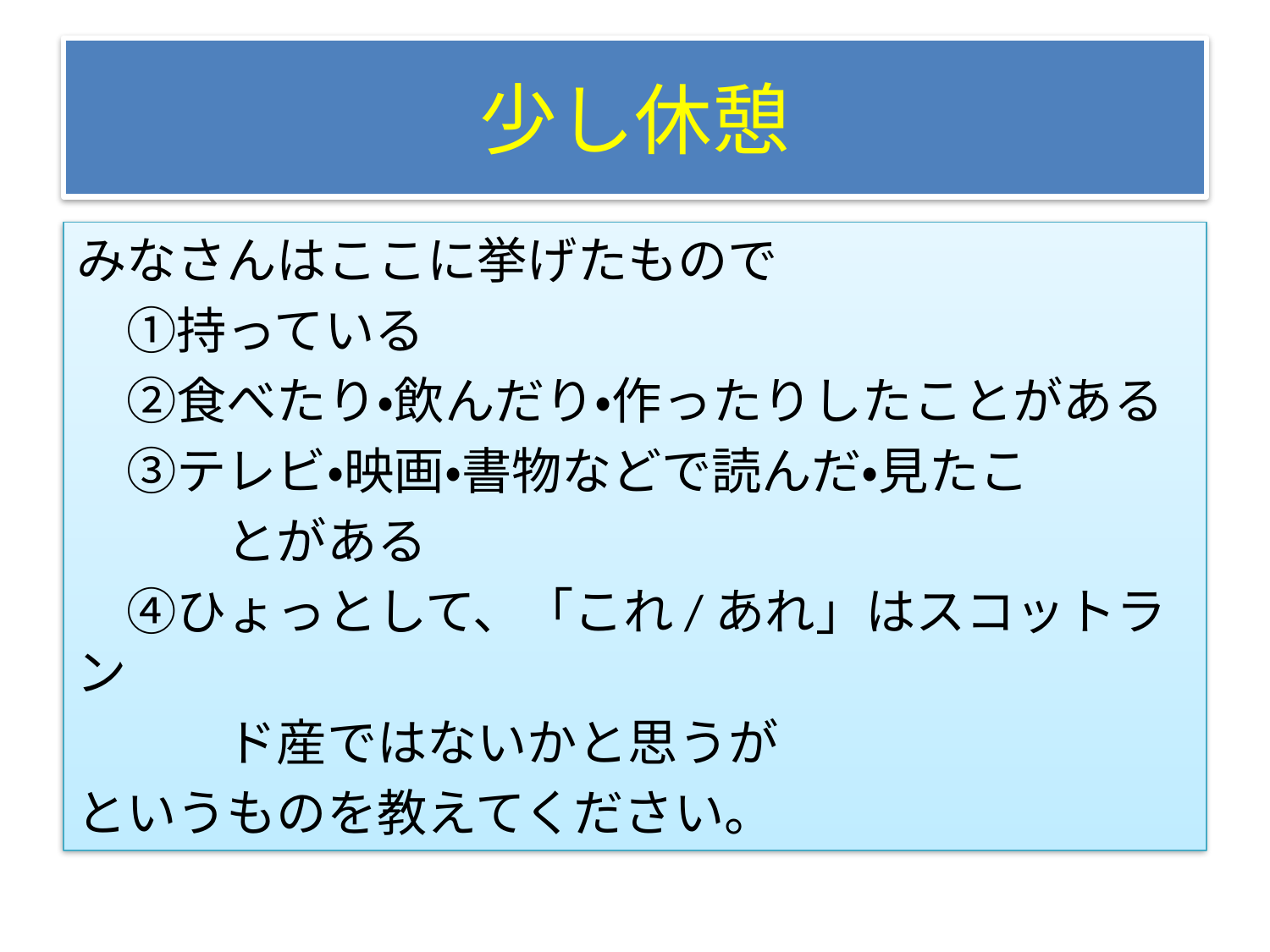

# 少し休憩
みなさんはここに挙げたもので
　①持っている
　②食べたり・飲んだり・作ったりしたことがある
　③テレビ・映画・書物などで読んだ・見たこ
　　　とがある
　④ひょっとして、「これ/あれ」はスコットラン
　　　ド産ではないかと思うが
というものを教えてください。